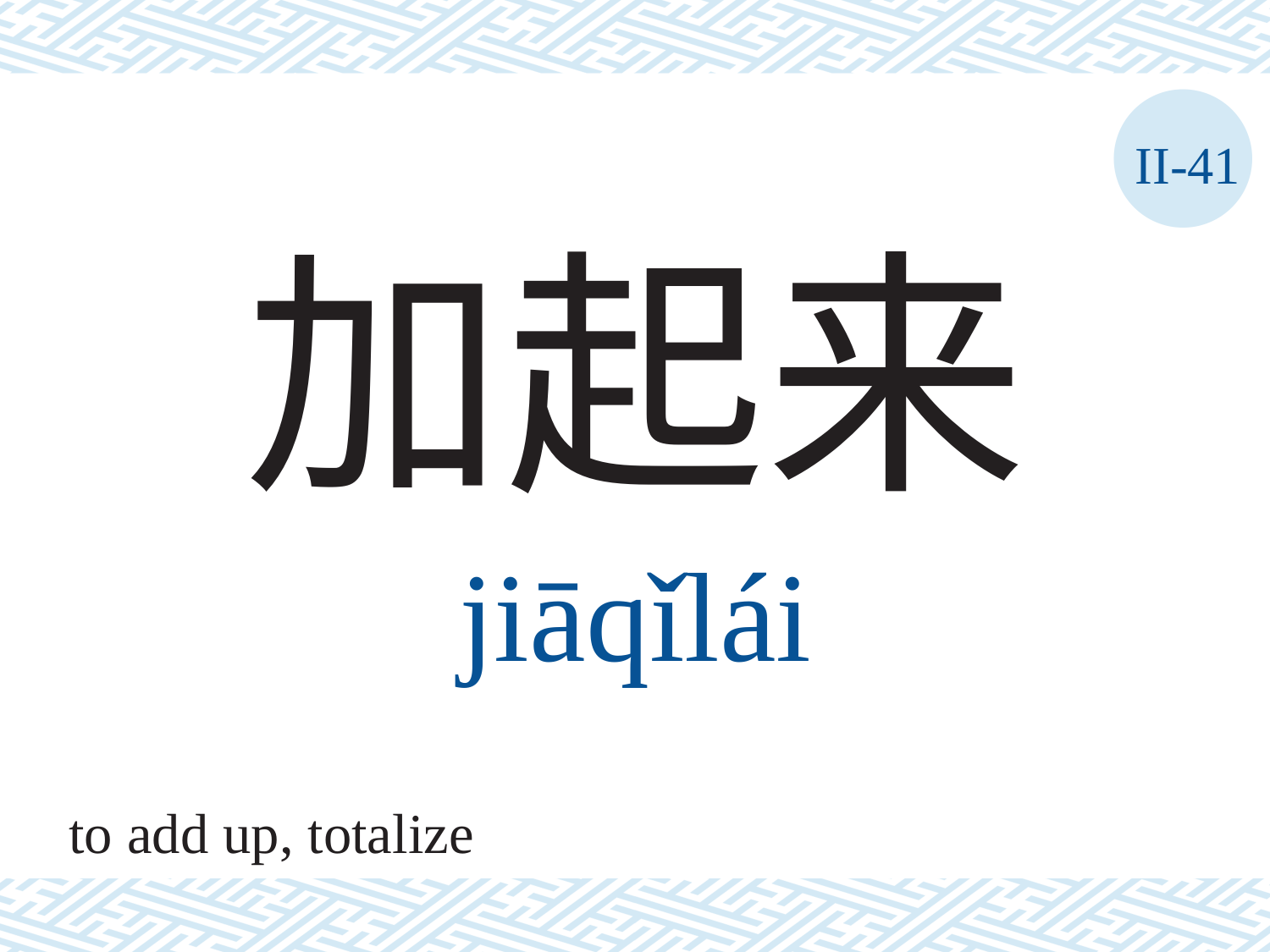

II-41
加起来
jiāqǐlái
to add up, totalize